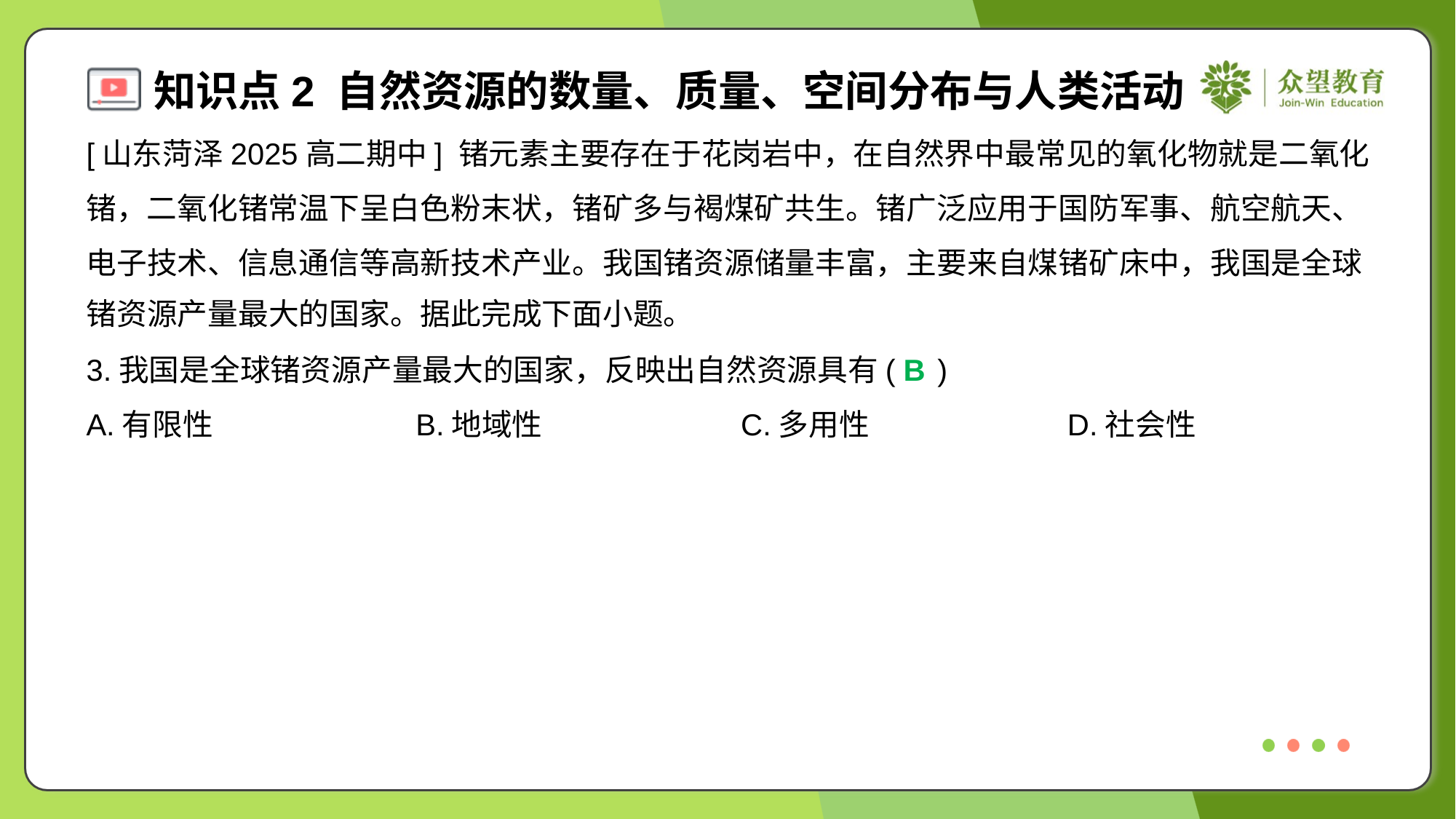

[山东菏泽2025高二期中] 锗元素主要存在于花岗岩中，在自然界中最常见的氧化物就是二氧化
锗，二氧化锗常温下呈白色粉末状，锗矿多与褐煤矿共生。锗广泛应用于国防军事、航空航天、
电子技术、信息通信等高新技术产业。我国锗资源储量丰富，主要来自煤锗矿床中，我国是全球
锗资源产量最大的国家。据此完成下面小题。
3.我国是全球锗资源产量最大的国家，反映出自然资源具有(     )
B
A.有限性	B.地域性	C.多用性	D.社会性